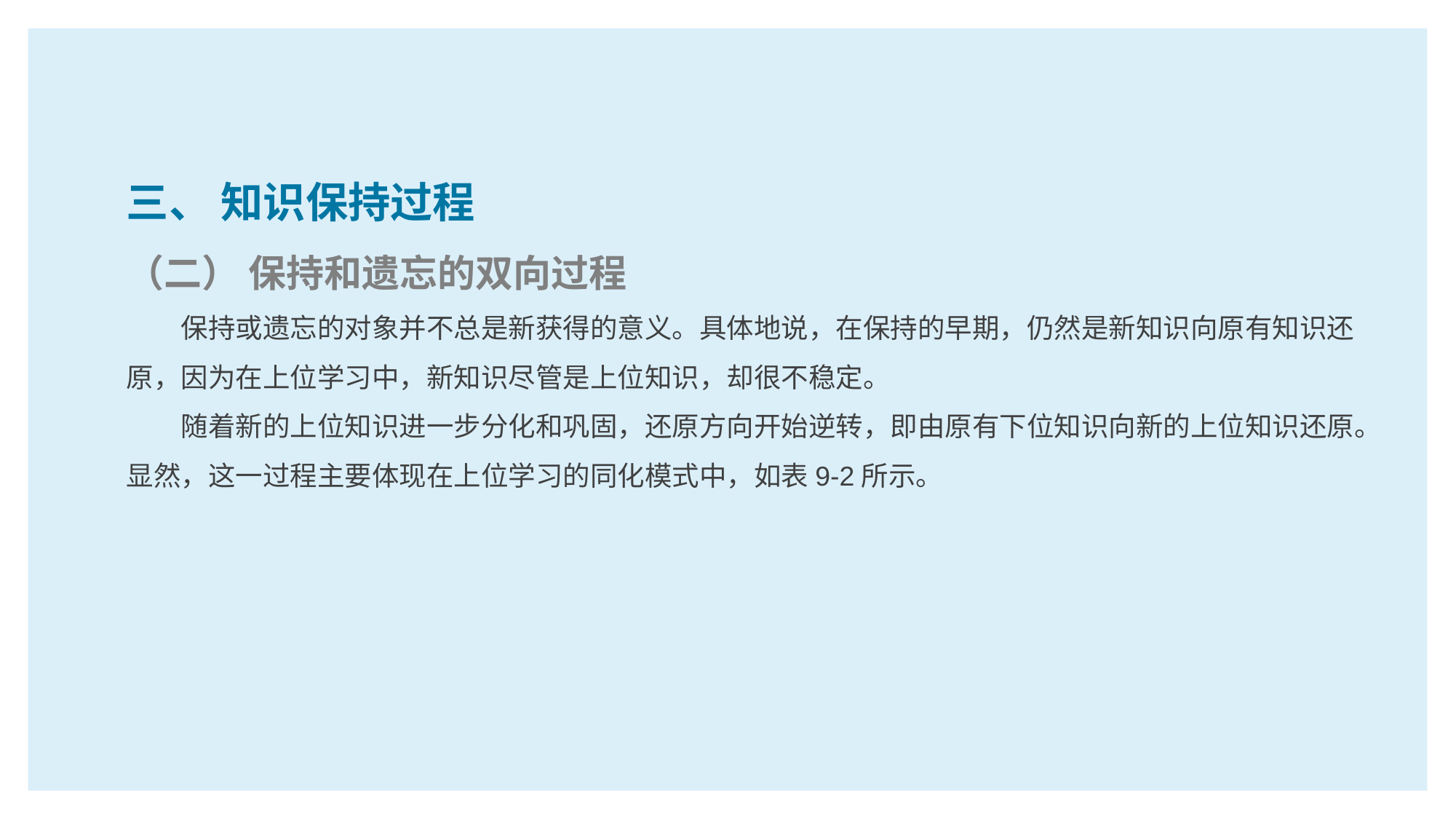

三、 知识保持过程
（二） 保持和遗忘的双向过程
保持或遗忘的对象并不总是新获得的意义。具体地说，在保持的早期，仍然是新知识向原有知识还原，因为在上位学习中，新知识尽管是上位知识，却很不稳定。
随着新的上位知识进一步分化和巩固，还原方向开始逆转，即由原有下位知识向新的上位知识还原。显然，这一过程主要体现在上位学习的同化模式中，如表9-2所示。